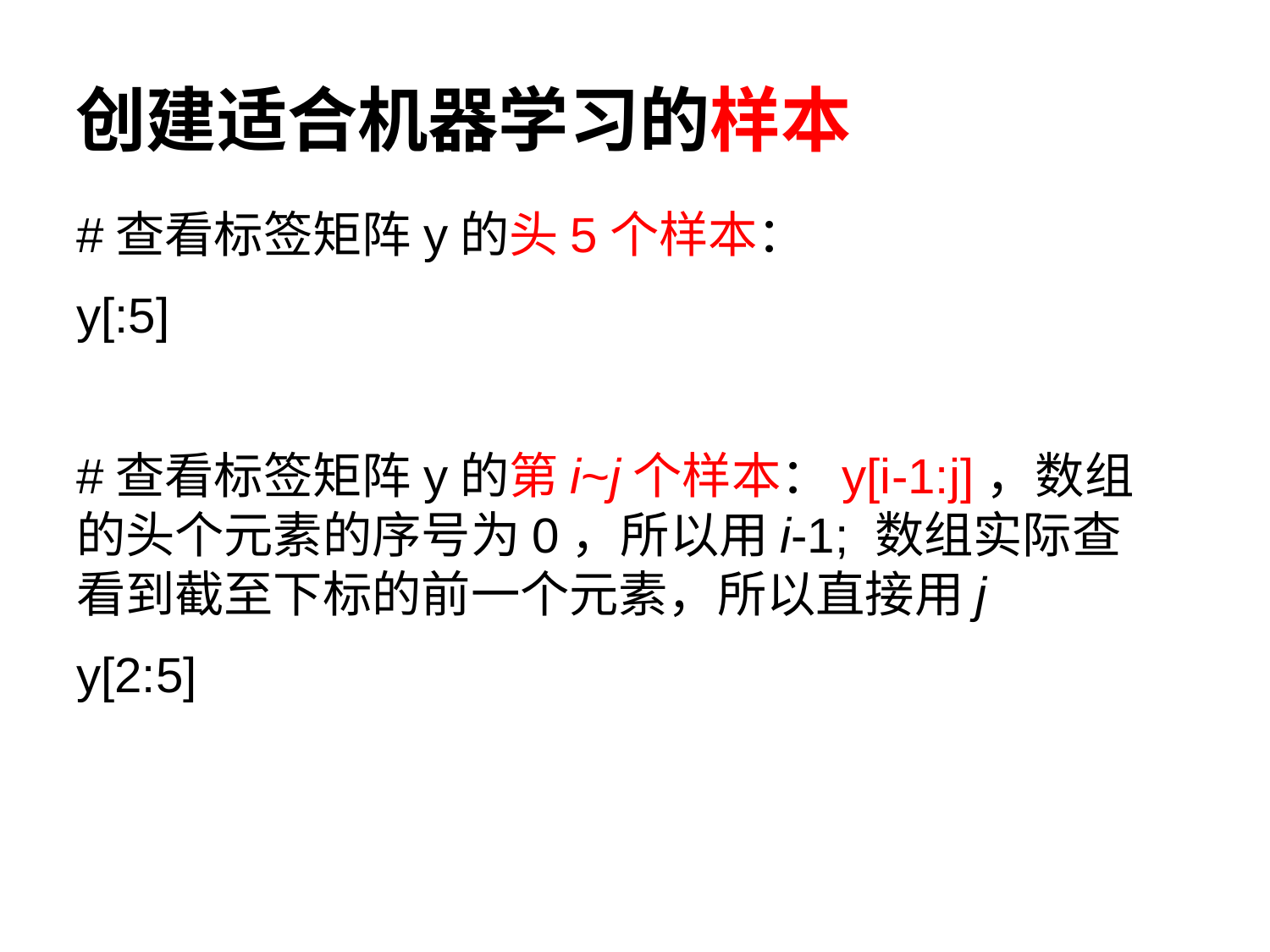

# 创建适合机器学习的样本
#查看标签矩阵y的头5个样本：
y[:5]

#查看标签矩阵y的第i~j个样本：y[i-1:j]，数组的头个元素的序号为0，所以用i-1; 数组实际查看到截至下标的前一个元素，所以直接用j
y[2:5]